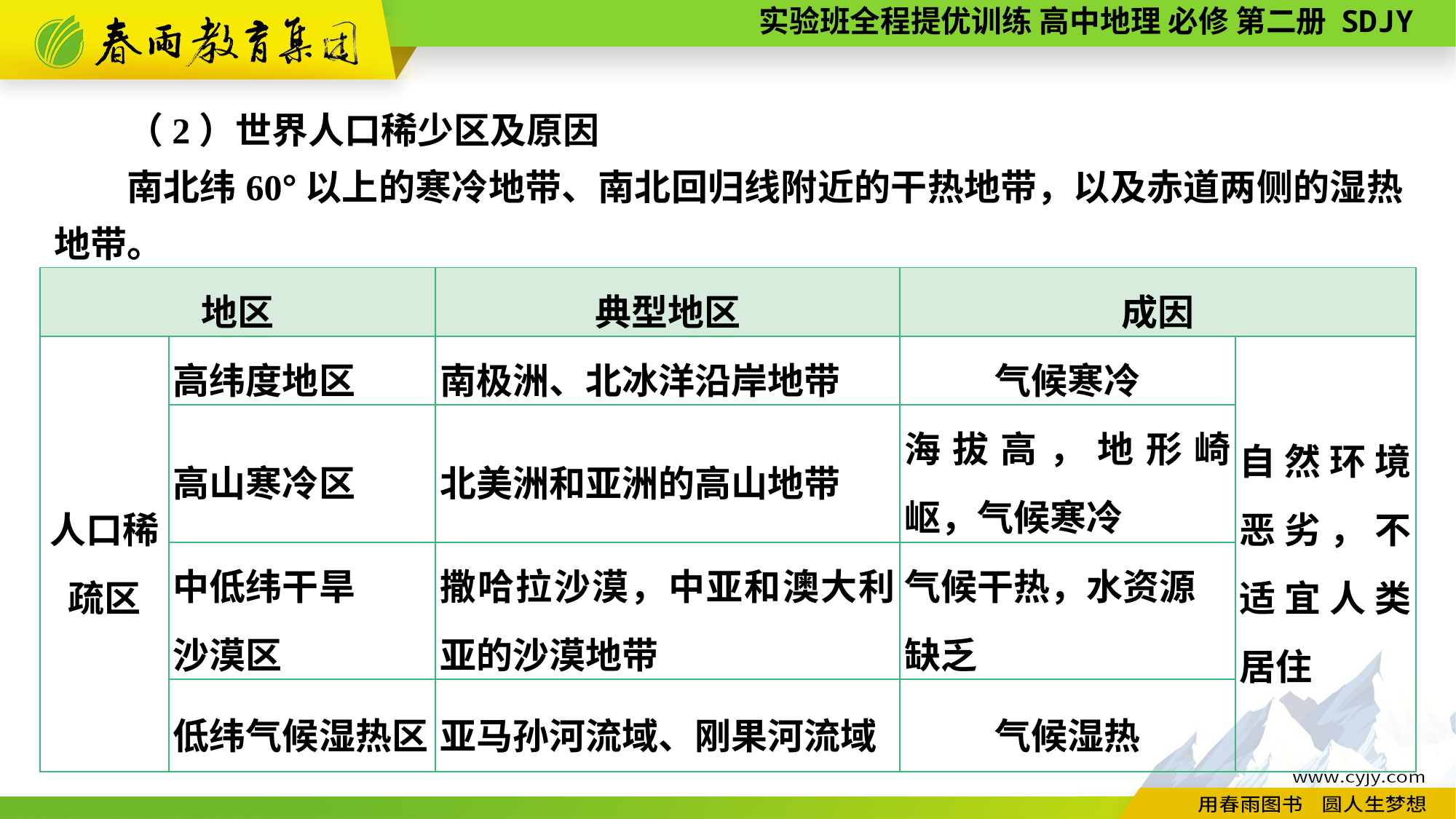

（2）世界人口稀少区及原因
南北纬60°以上的寒冷地带、南北回归线附近的干热地带，以及赤道两侧的湿热地带。
| 地区 |  | 典型地区 | 成因 |  |
| --- | --- | --- | --- | --- |
| 人口稀 疏区 | 高纬度地区 | 南极洲、北冰洋沿岸地带 | 气候寒冷 | 自然环境恶劣，不适宜人类居住 |
|  | 高山寒冷区 | 北美洲和亚洲的高山地带 | 海拔高，地形崎岖，气候寒冷 |  |
|  | 中低纬干旱 沙漠区 | 撒哈拉沙漠，中亚和澳大利亚的沙漠地带 | 气候干热，水资源缺乏 |  |
|  | 低纬气候湿热区 | 亚马孙河流域、刚果河流域 | 气候湿热 |  |